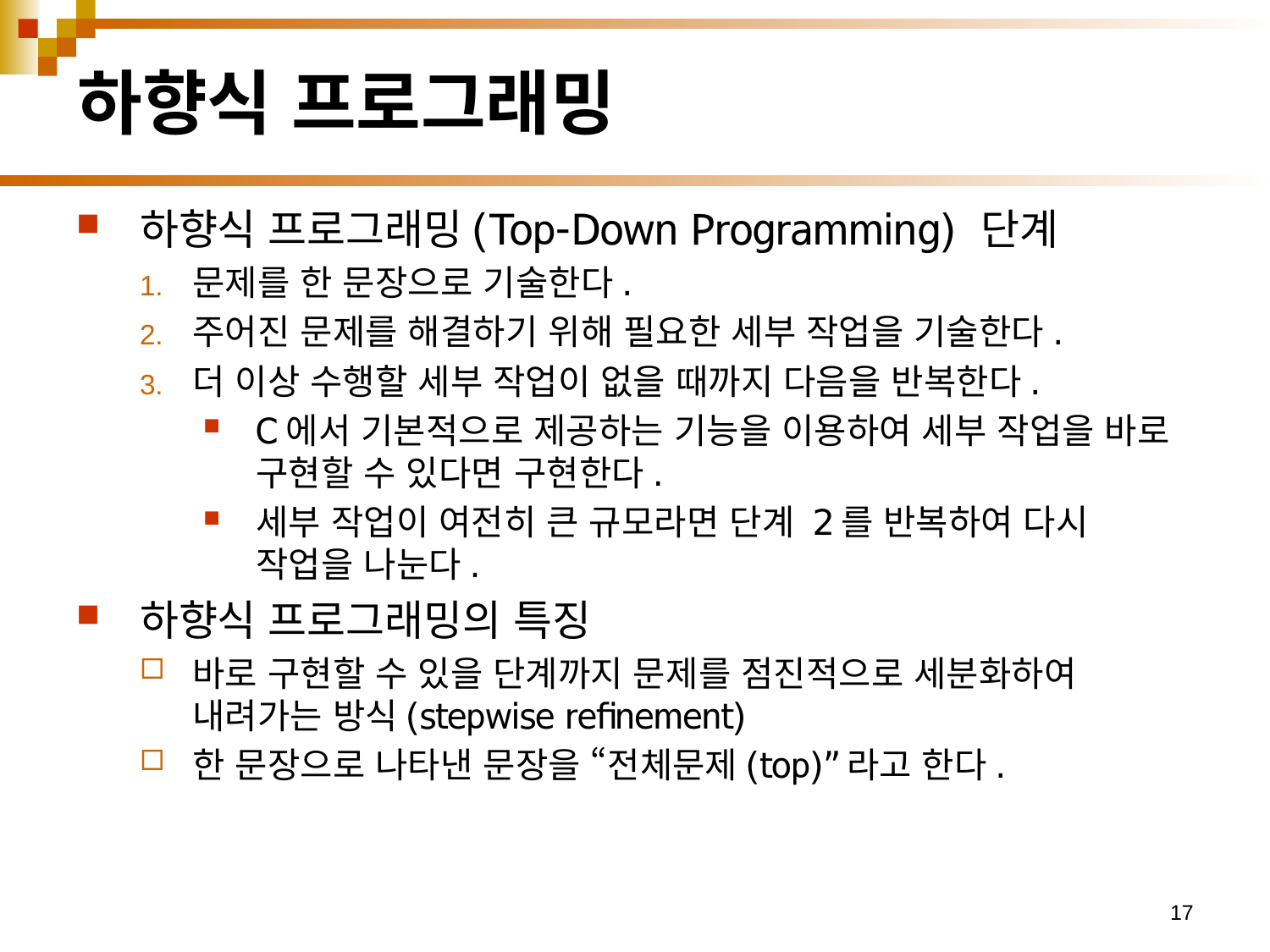

# 하향식 프로그래밍
하향식 프로그래밍(Top-Down Programming) 단계
문제를 한 문장으로 기술한다.
주어진 문제를 해결하기 위해 필요한 세부 작업을 기술한다.
더 이상 수행할 세부 작업이 없을 때까지 다음을 반복한다.
C에서 기본적으로 제공하는 기능을 이용하여 세부 작업을 바로 구현할 수 있다면 구현한다.
세부 작업이 여전히 큰 규모라면 단계 2를 반복하여 다시 작업을 나눈다.
하향식 프로그래밍의 특징
바로 구현할 수 있을 단계까지 문제를 점진적으로 세분화하여 내려가는 방식(stepwise refinement)
한 문장으로 나타낸 문장을 “전체문제(top)”라고 한다.
17